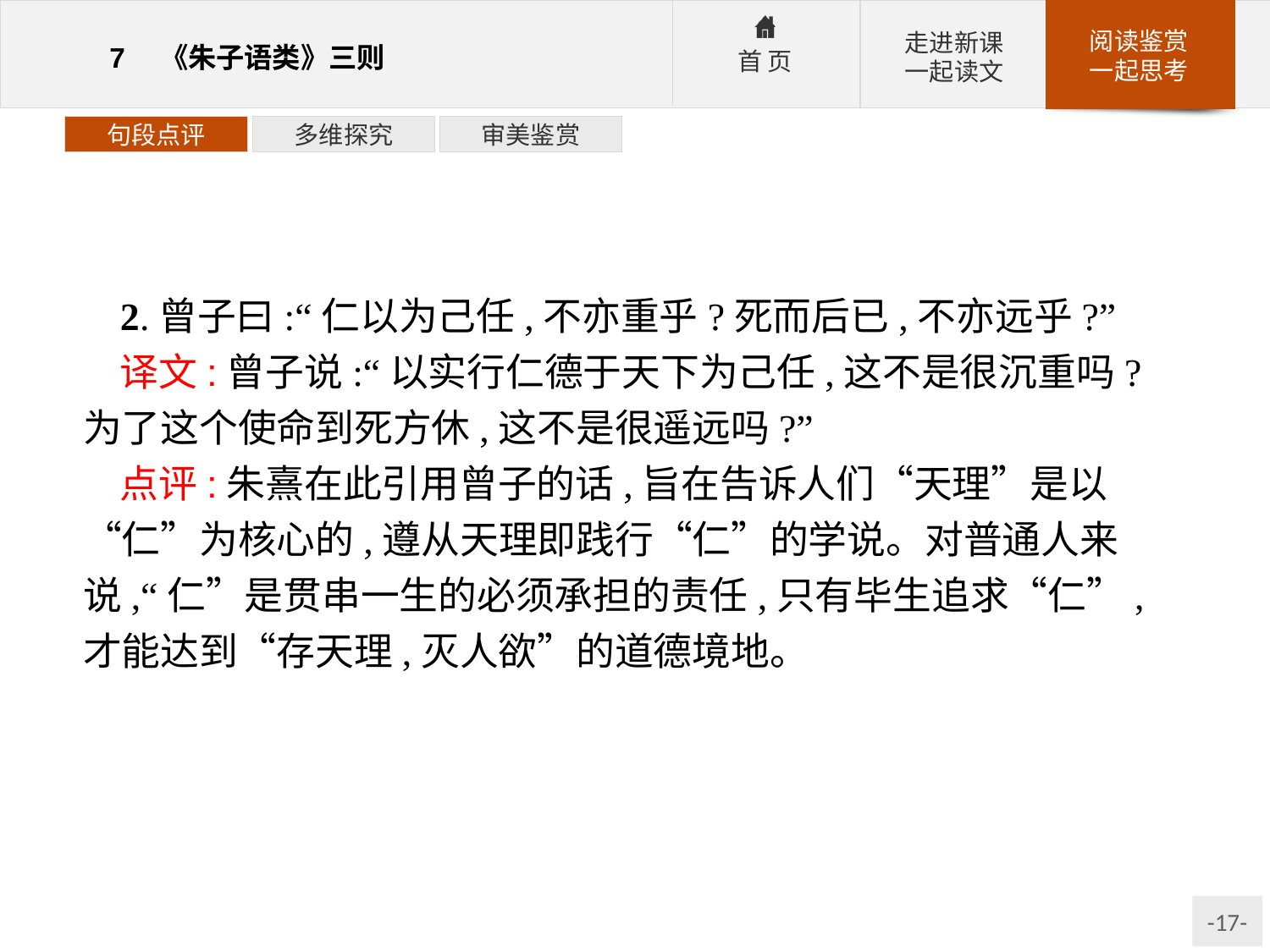

句段点评
多维探究
审美鉴赏
2.曾子曰:“仁以为己任,不亦重乎?死而后已,不亦远乎?”
译文:曾子说:“以实行仁德于天下为己任,这不是很沉重吗?为了这个使命到死方休,这不是很遥远吗?”
点评:朱熹在此引用曾子的话,旨在告诉人们“天理”是以“仁”为核心的,遵从天理即践行“仁”的学说。对普通人来说,“仁”是贯串一生的必须承担的责任,只有毕生追求“仁”,才能达到“存天理,灭人欲”的道德境地。